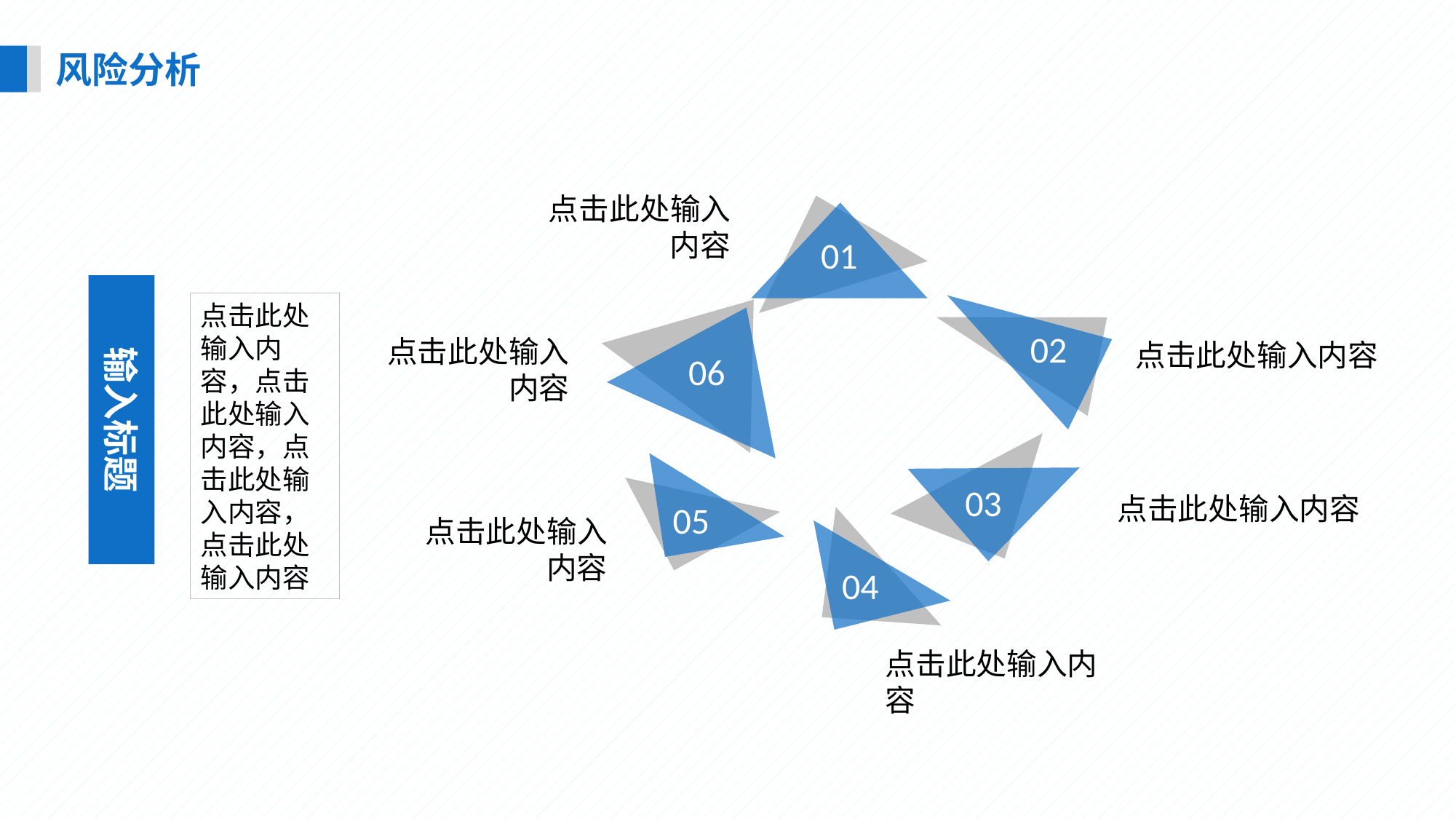

风险分析

点击此处输入内容，点击此处输入内容，点击此处输入内容，点击此处输入内容
点击此处输入内容

01
输入标题

02
点击此处输入内容
点击此处输入内容
06

03
点击此处输入内容
05
点击此处输入内容

04
点击此处输入内容